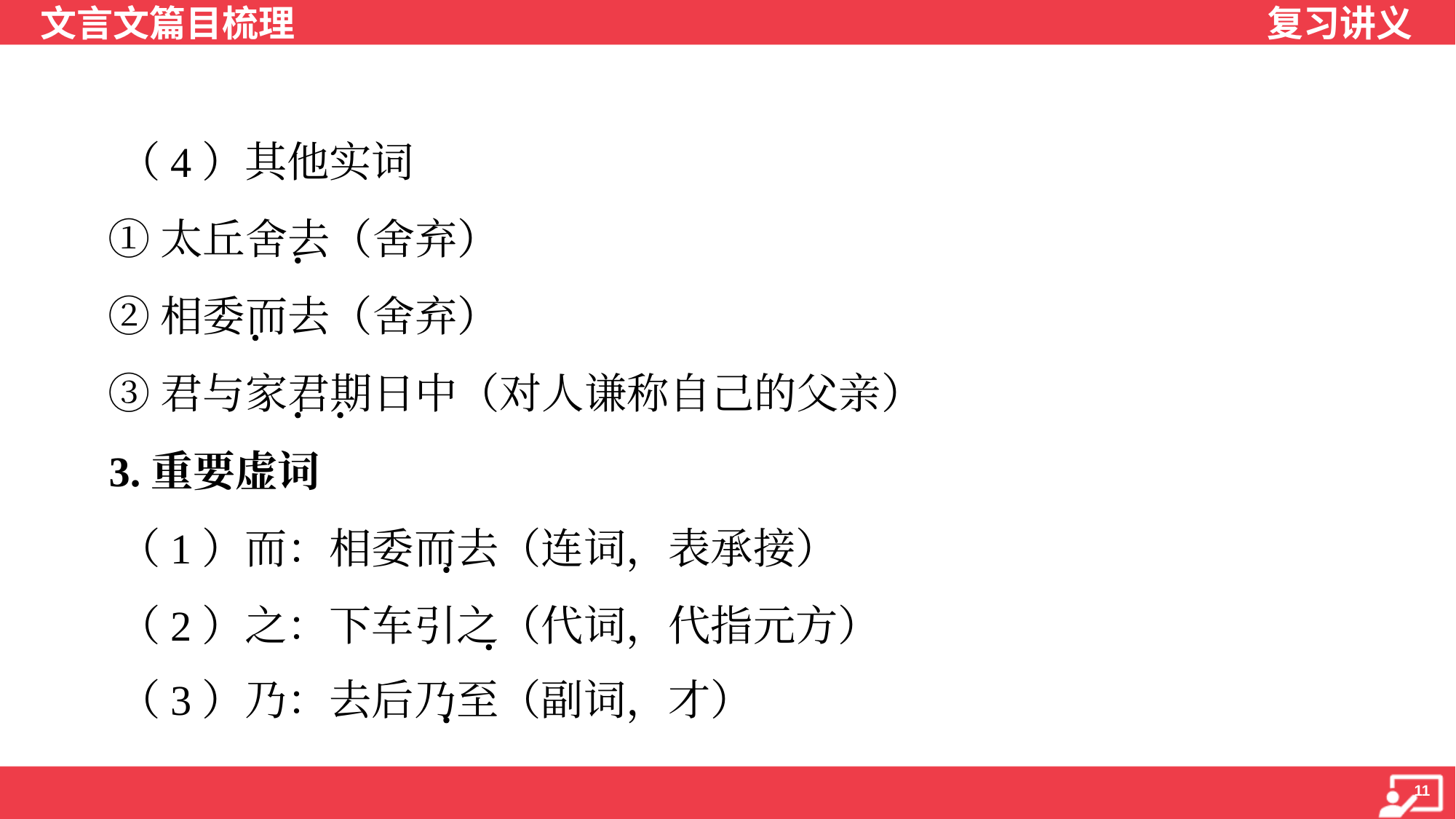

（4）其他实词
    ①太丘舍去（舍弃）
    ②相委而去（舍弃）
    ③君与家君期日中（对人谦称自己的父亲）
    3.重要虚词
    （1）而：相委而去（连词，表承接）
    （2）之：下车引之（代词，代指元方）
    （3）乃：去后乃至（副词，才）